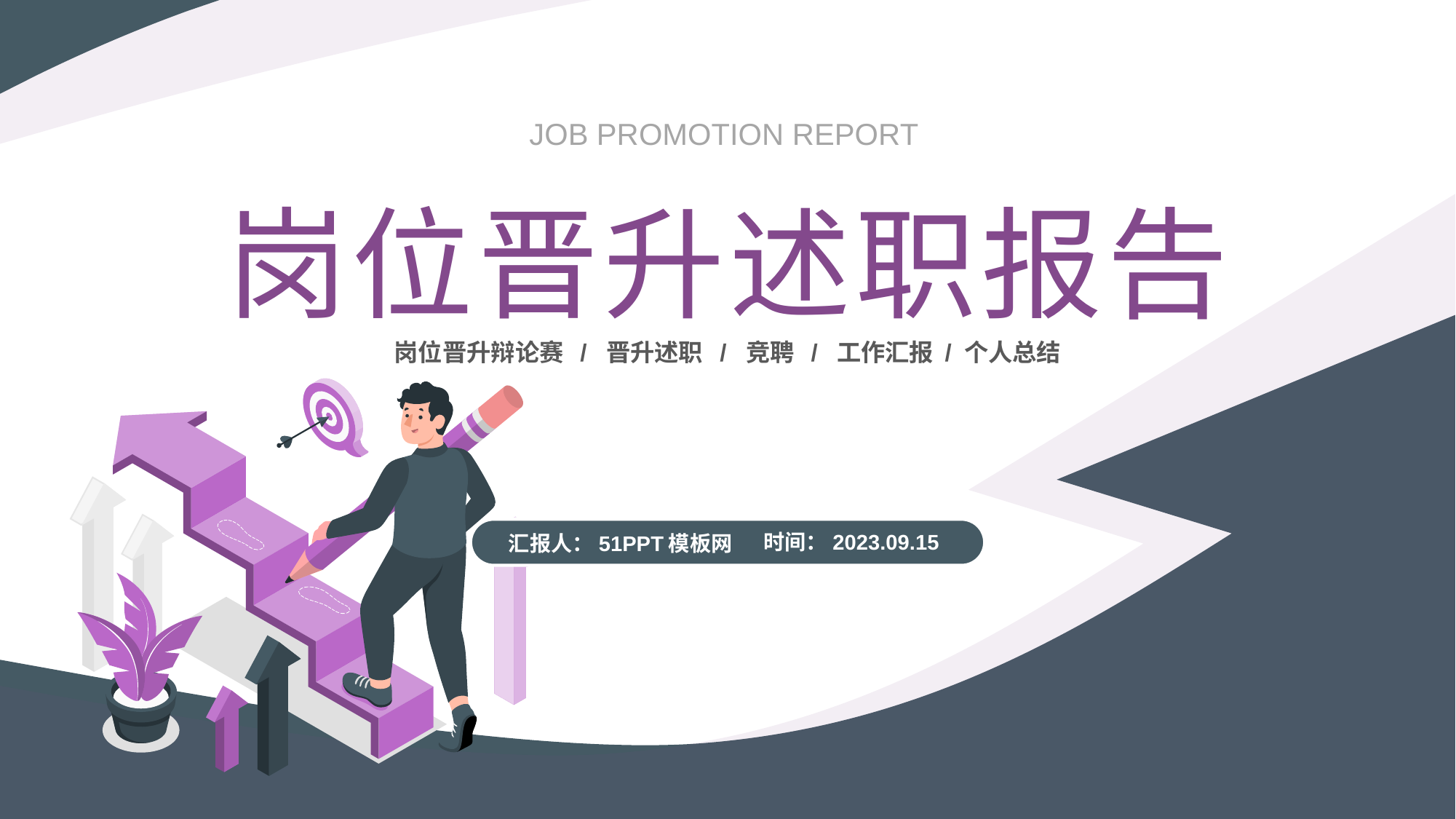

JOB PROMOTION REPORT
岗位晋升述职报告

岗位晋升辩论赛  /  晋升述职  /  竞聘  /  工作汇报 / 个人总结

时间：2023.09.15
汇报人：51PPT模板网